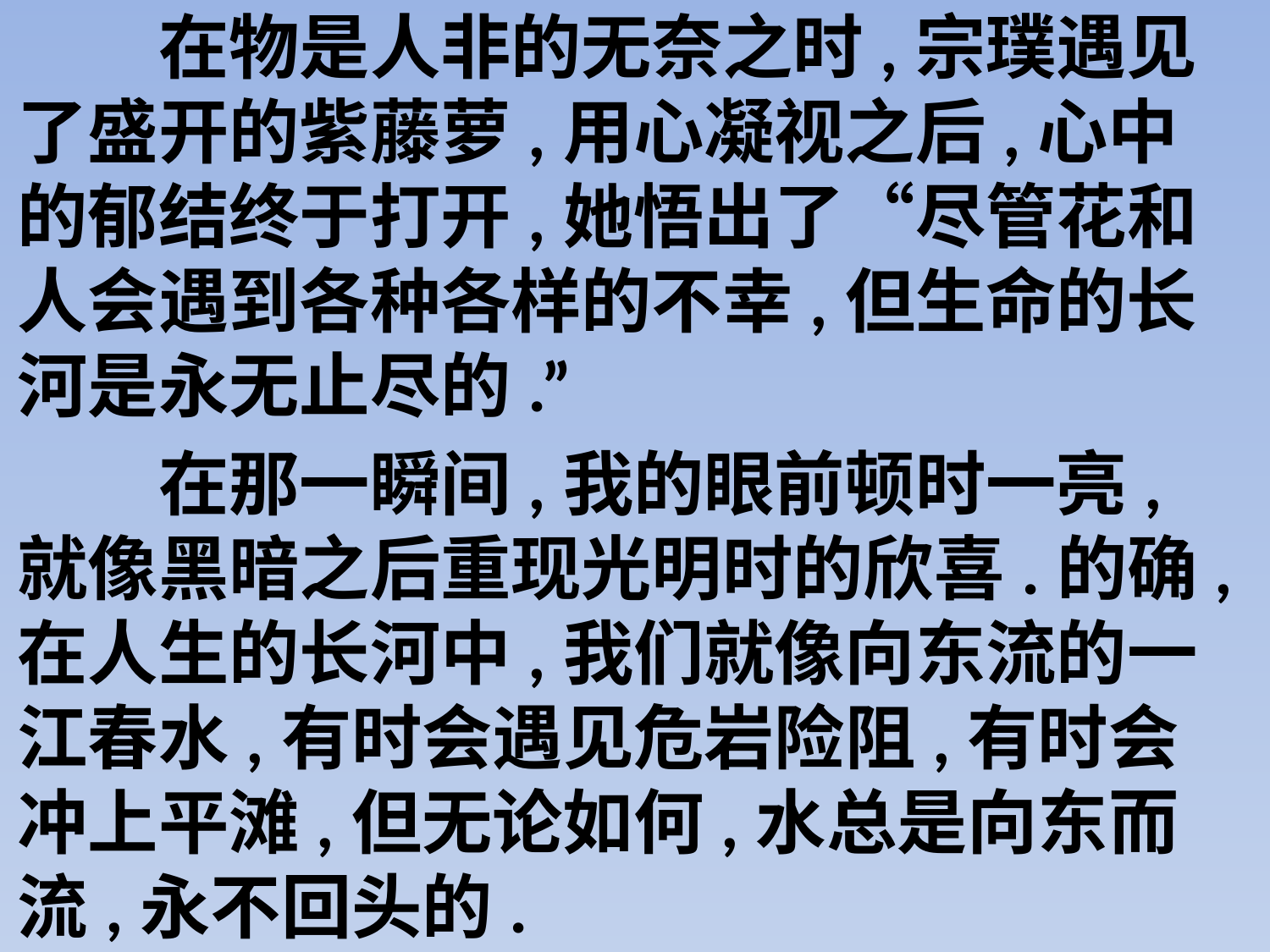

在物是人非的无奈之时,宗璞遇见了盛开的紫藤萝,用心凝视之后,心中的郁结终于打开,她悟出了“尽管花和人会遇到各种各样的不幸,但生命的长河是永无止尽的.”
　　在那一瞬间,我的眼前顿时一亮,就像黑暗之后重现光明时的欣喜.的确,在人生的长河中,我们就像向东流的一江春水,有时会遇见危岩险阻,有时会冲上平滩,但无论如何,水总是向东而流,永不回头的.